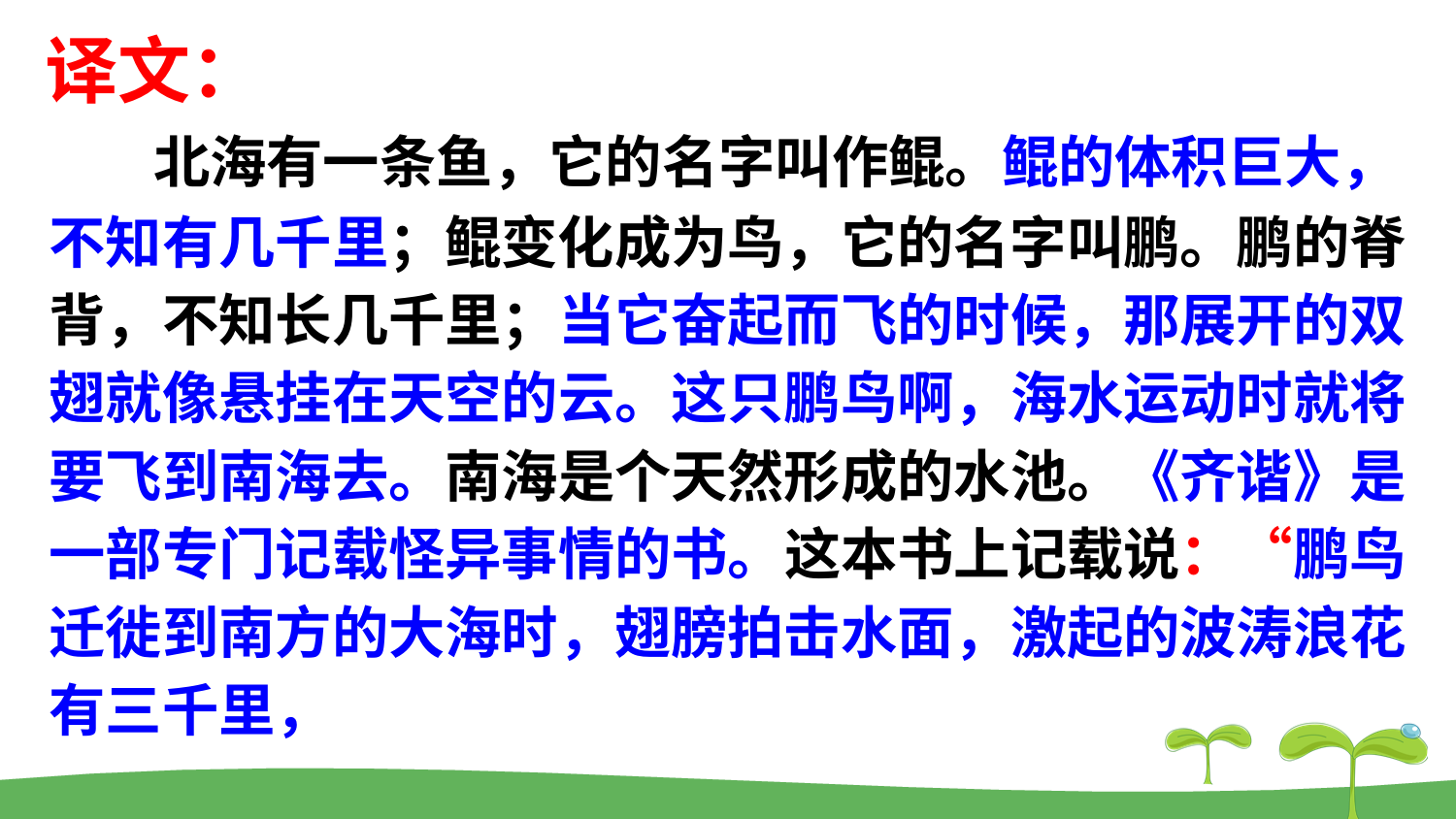

译文：
      北海有一条鱼，它的名字叫作鲲。鲲的体积巨大，
不知有几千里；鲲变化成为鸟，它的名字叫鹏。鹏的脊
背，不知长几千里；当它奋起而飞的时候，那展开的双
翅就像悬挂在天空的云。这只鹏鸟啊，海水运动时就将
要飞到南海去。南海是个天然形成的水池。《齐谐》是
一部专门记载怪异事情的书。这本书上记载说：“鹏鸟
迁徙到南方的大海时，翅膀拍击水面，激起的波涛浪花
有三千里，